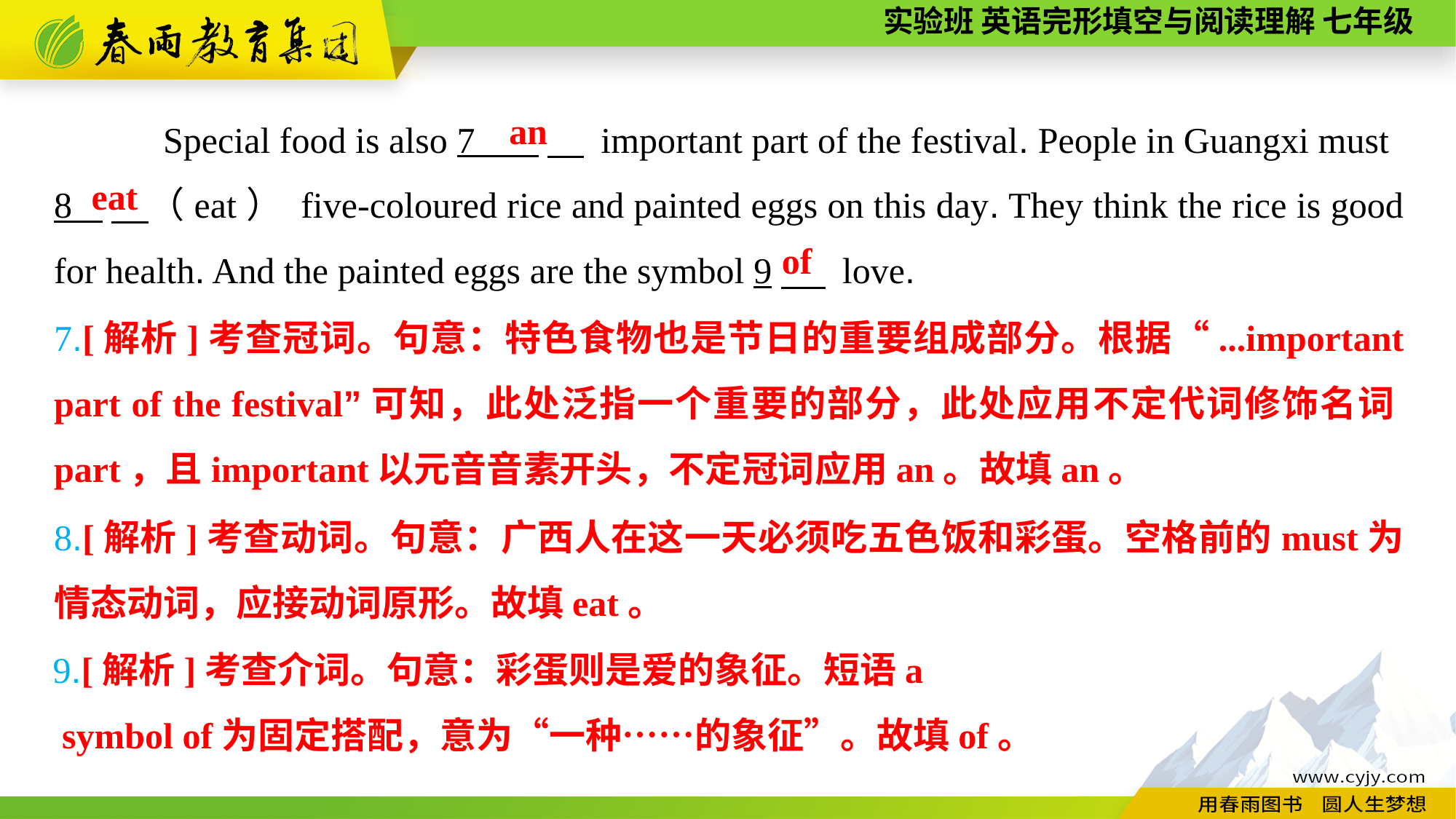

Special food is also 7       　 important part of the festival. People in Guangxi must
8   　（eat） five-coloured rice and painted eggs on this day. They think the rice is good for health. And the painted eggs are the symbol 9　  love.
an
 eat
of
7.[解析]考查冠词。句意：特色食物也是节日的重要组成部分。根据“...important part of the festival”可知，此处泛指一个重要的部分，此处应用不定代词修饰名词part，且important以元音音素开头，不定冠词应用an。故填an。
8.[解析]考查动词。句意：广西人在这一天必须吃五色饭和彩蛋。空格前的must为情态动词，应接动词原形。故填eat。
9.[解析]考查介词。句意：彩蛋则是爱的象征。短语a
 symbol of为固定搭配，意为“一种……的象征”。故填of。